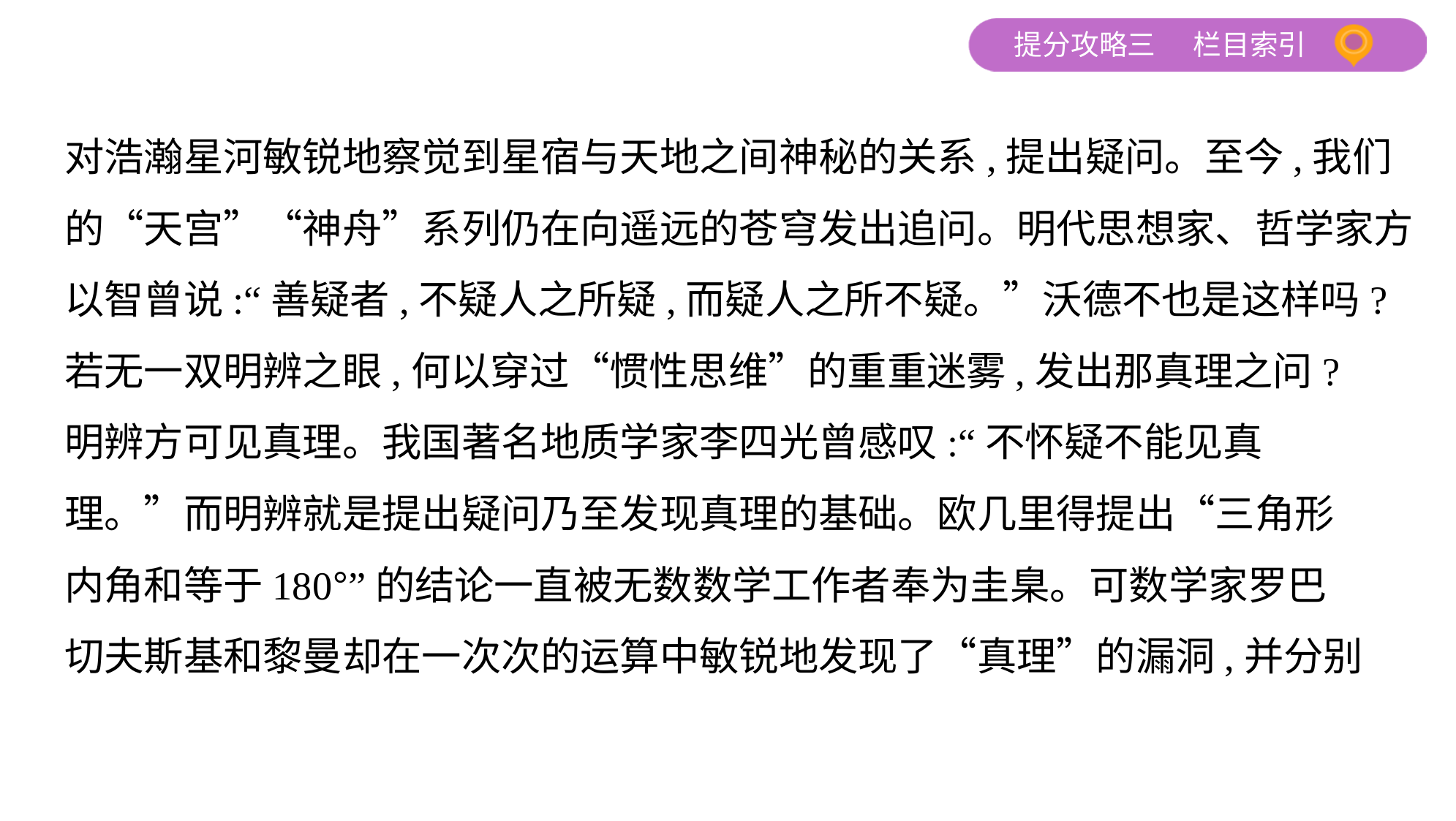

对浩瀚星河敏锐地察觉到星宿与天地之间神秘的关系,提出疑问。至今,我们的“天宫”“神舟”系列仍在向遥远的苍穹发出追问。明代思想家、哲学家方以智曾说:“善疑者,不疑人之所疑,而疑人之所不疑。”沃德不也是这样吗?若无一双明辨之眼,何以穿过“惯性思维”的重重迷雾,发出那真理之问?
明辨方可见真理。我国著名地质学家李四光曾感叹:“不怀疑不能见真
理。”而明辨就是提出疑问乃至发现真理的基础。欧几里得提出“三角形
内角和等于180°”的结论一直被无数数学工作者奉为圭臬。可数学家罗巴
切夫斯基和黎曼却在一次次的运算中敏锐地发现了“真理”的漏洞,并分别